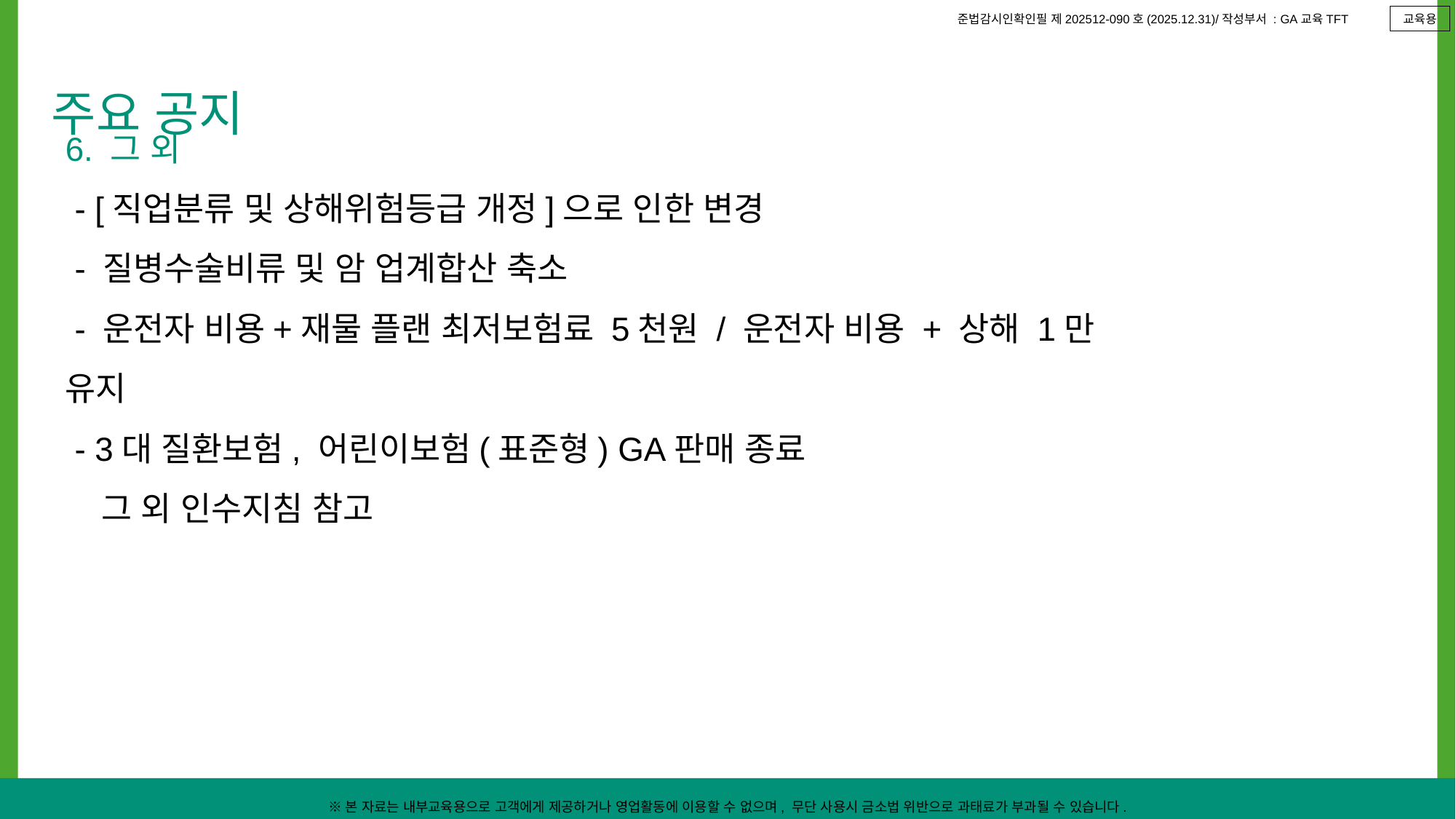

교육용
주요 공지
6. 그 외
 - [직업분류 및 상해위험등급 개정]으로 인한 변경
 - 질병수술비류 및 암 업계합산 축소
 - 운전자 비용+재물 플랜 최저보험료 5천원 / 운전자 비용 + 상해 1만 유지
 - 3대 질환보험, 어린이보험(표준형) GA판매 종료
   그 외 인수지침 참고

※본 자료는 내부교육용으로 고객에게 제공하거나 영업활동에 이용할 수 없으며, 무단 사용시 금소법 위반으로 과태료가 부과될 수 있습니다.